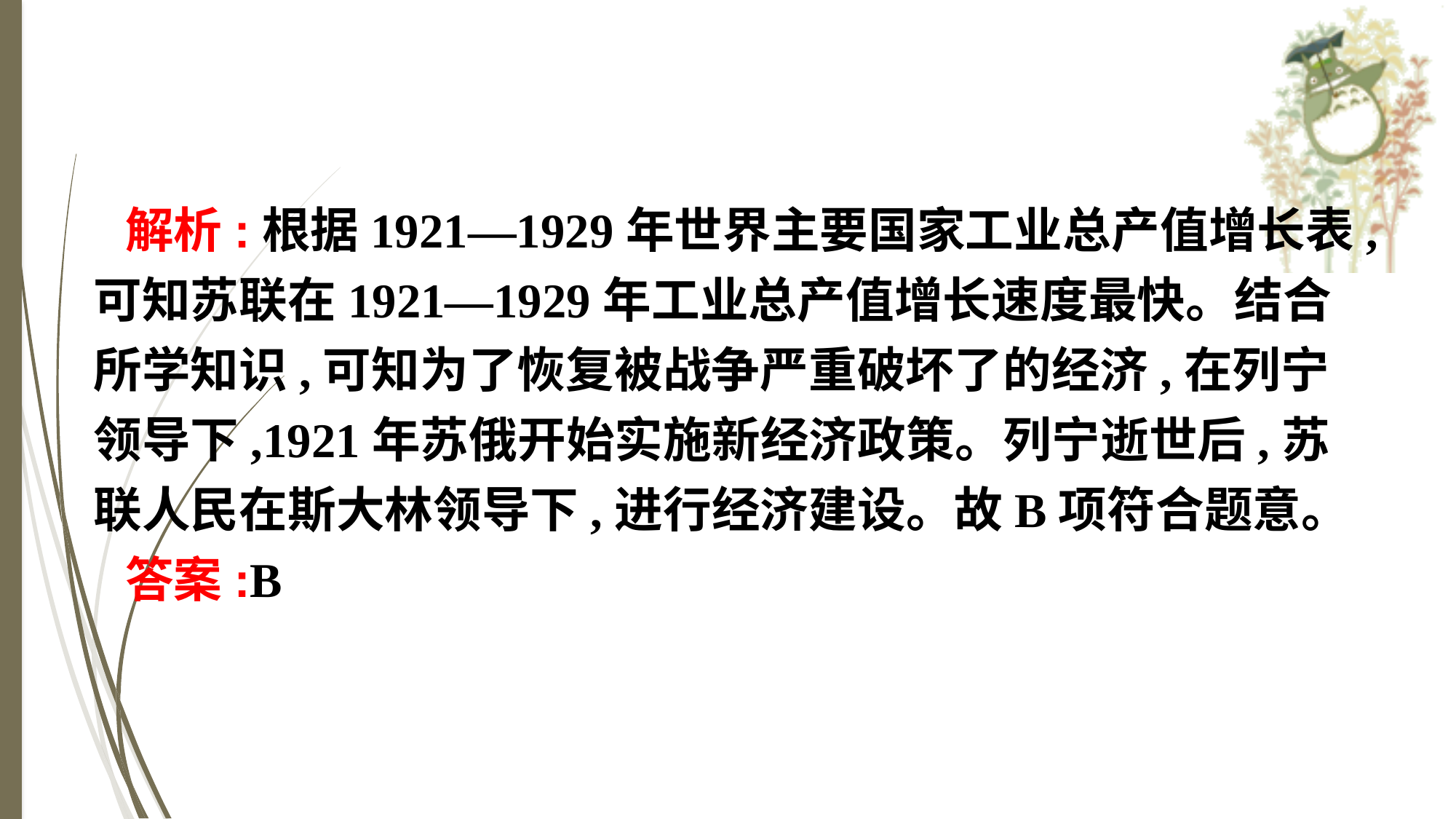

解析:根据1921—1929年世界主要国家工业总产值增长表,可知苏联在1921—1929年工业总产值增长速度最快。结合所学知识,可知为了恢复被战争严重破坏了的经济,在列宁领导下,1921年苏俄开始实施新经济政策。列宁逝世后,苏联人民在斯大林领导下,进行经济建设。故B项符合题意。
答案:B